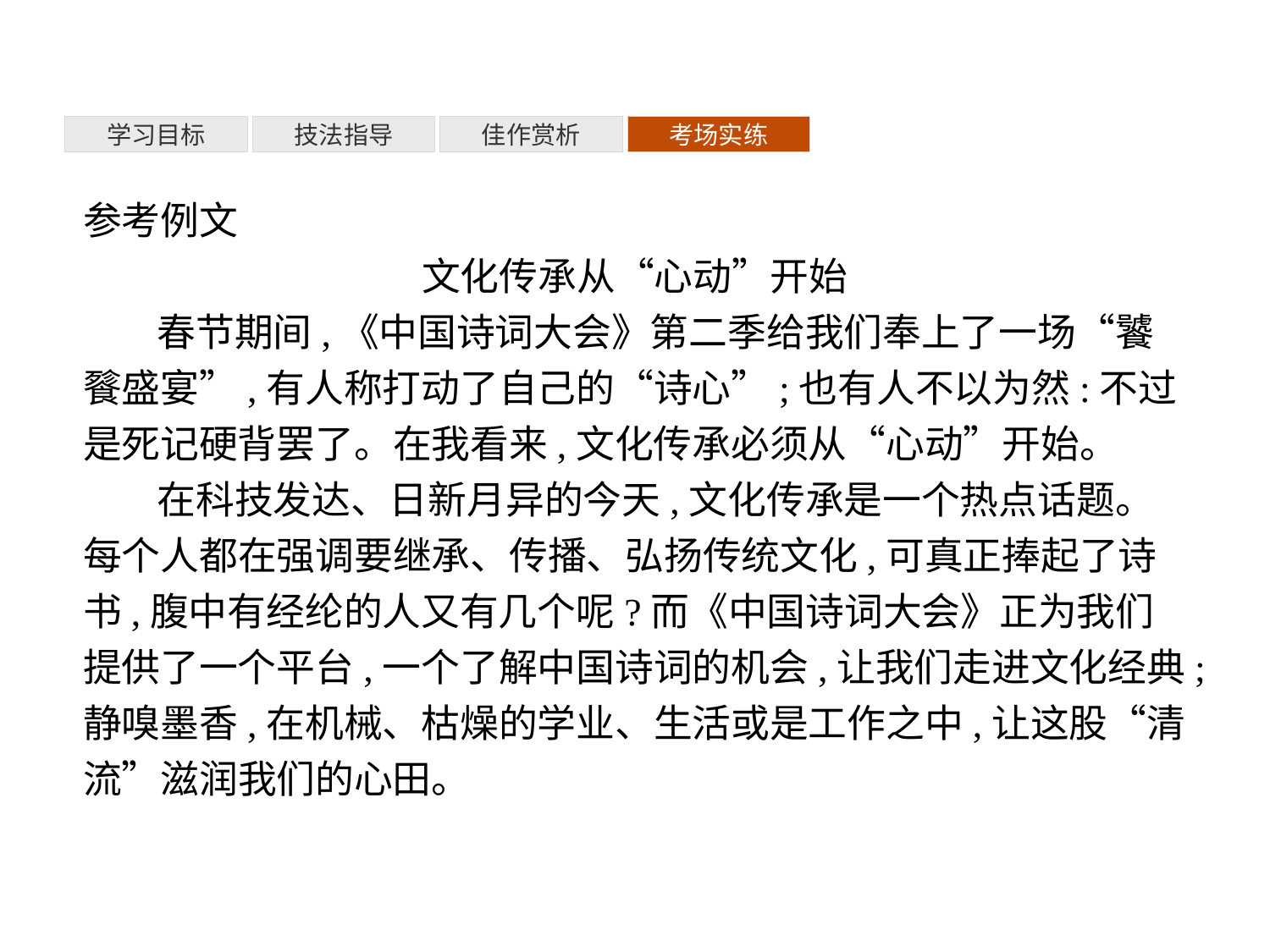

考场实练
学习目标
技法指导
佳作赏析
参考例文
文化传承从“心动”开始
春节期间,《中国诗词大会》第二季给我们奉上了一场“饕餮盛宴”,有人称打动了自己的“诗心”;也有人不以为然:不过是死记硬背罢了。在我看来,文化传承必须从“心动”开始。
在科技发达、日新月异的今天,文化传承是一个热点话题。每个人都在强调要继承、传播、弘扬传统文化,可真正捧起了诗书,腹中有经纶的人又有几个呢?而《中国诗词大会》正为我们提供了一个平台,一个了解中国诗词的机会,让我们走进文化经典;静嗅墨香,在机械、枯燥的学业、生活或是工作之中,让这股“清流”滋润我们的心田。